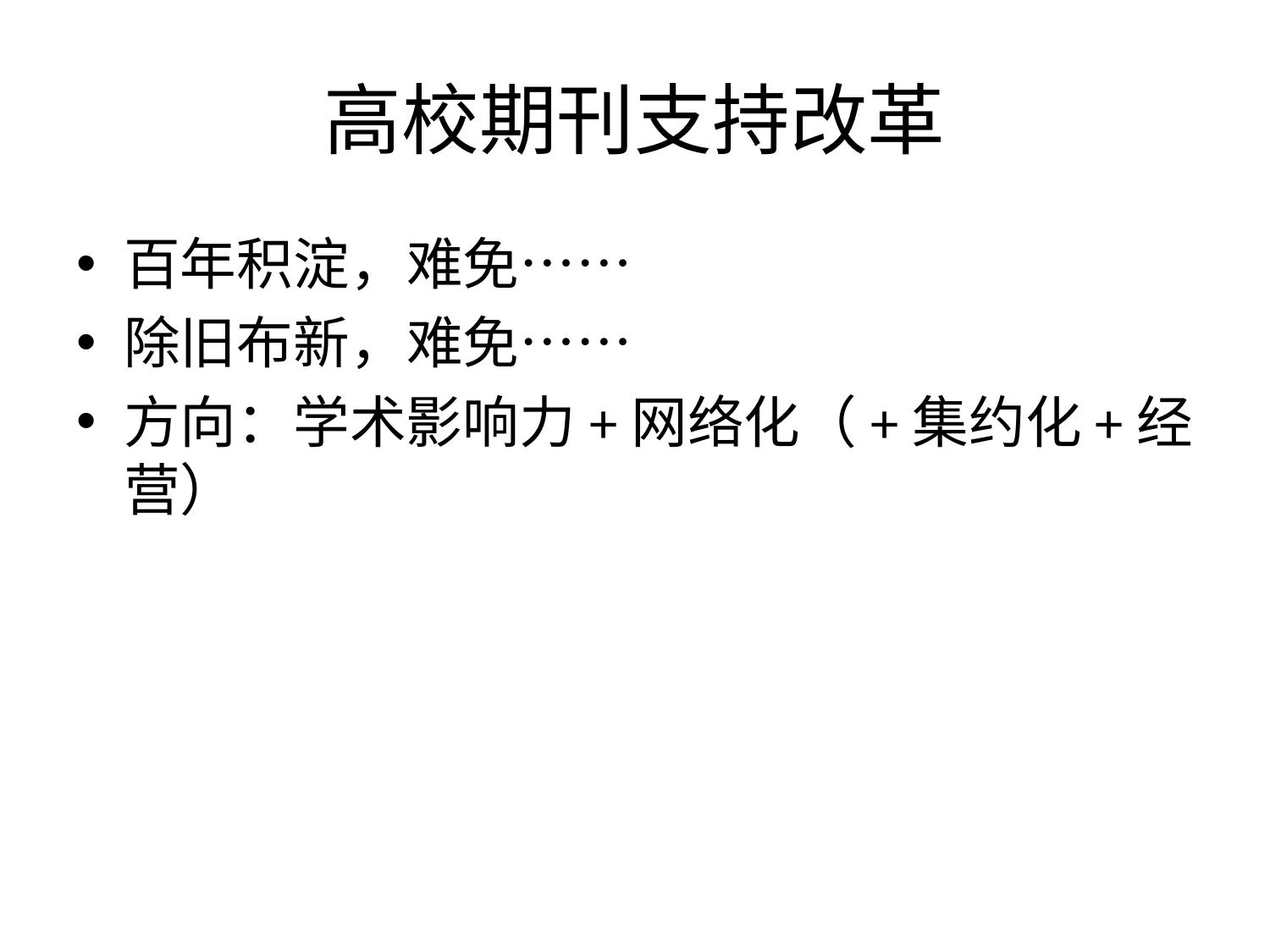

# 高校期刊支持改革
百年积淀，难免……
除旧布新，难免……
方向：学术影响力+网络化（+集约化+经营）